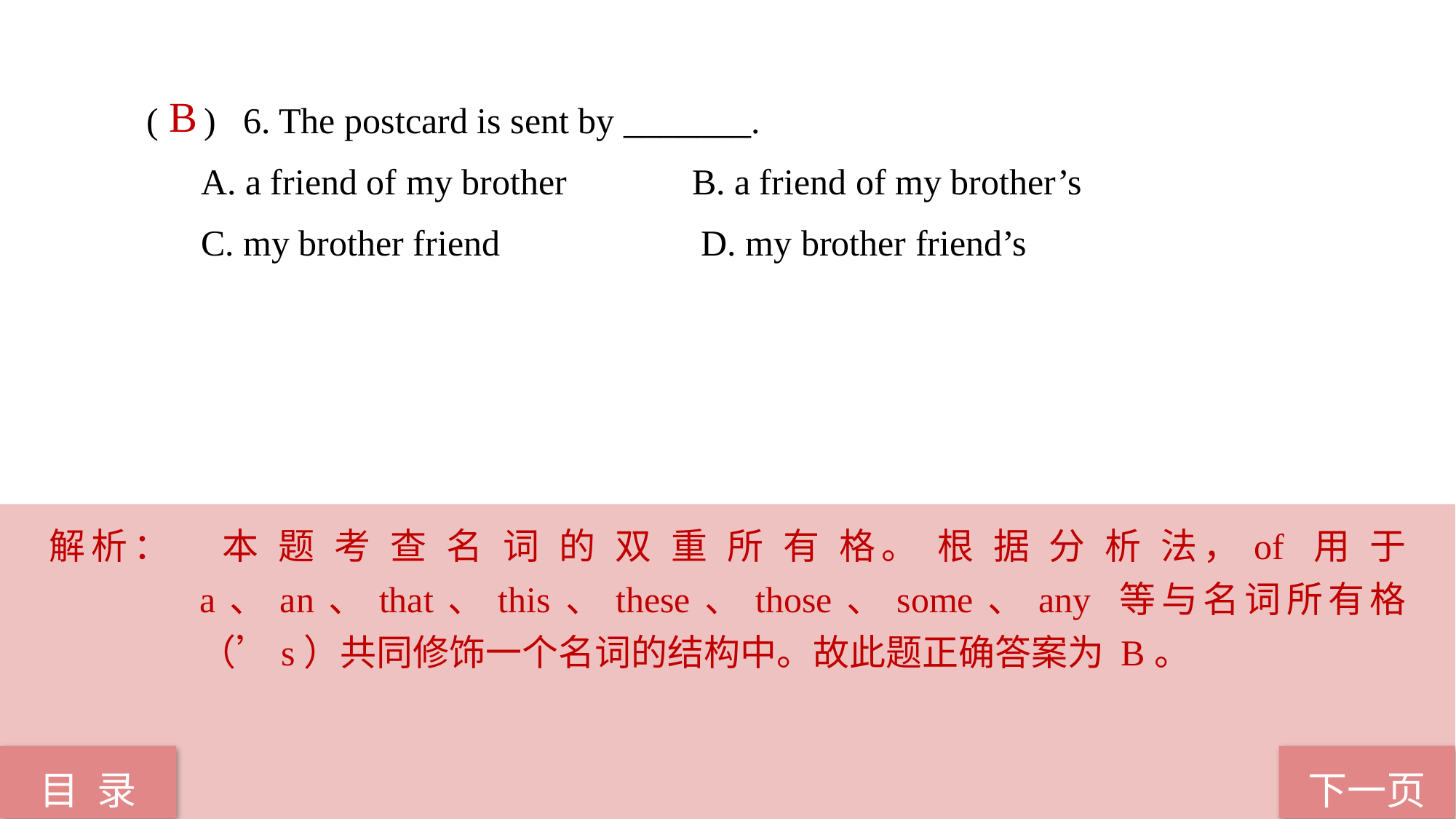

(     )   6. The postcard is sent by _______.
A. a friend of my brother 		B. a friend of my brother’s
C. my brother friend		 D. my brother friend’s
  B
解析：	本 题 考 查 名 词 的 双 重 所 有 格。 根 据 分 析 法，of 用 于 a、an、that、this、these、those、some、any 等与名词所有格（’s）共同修饰一个名词的结构中。故此题正确答案为 B。